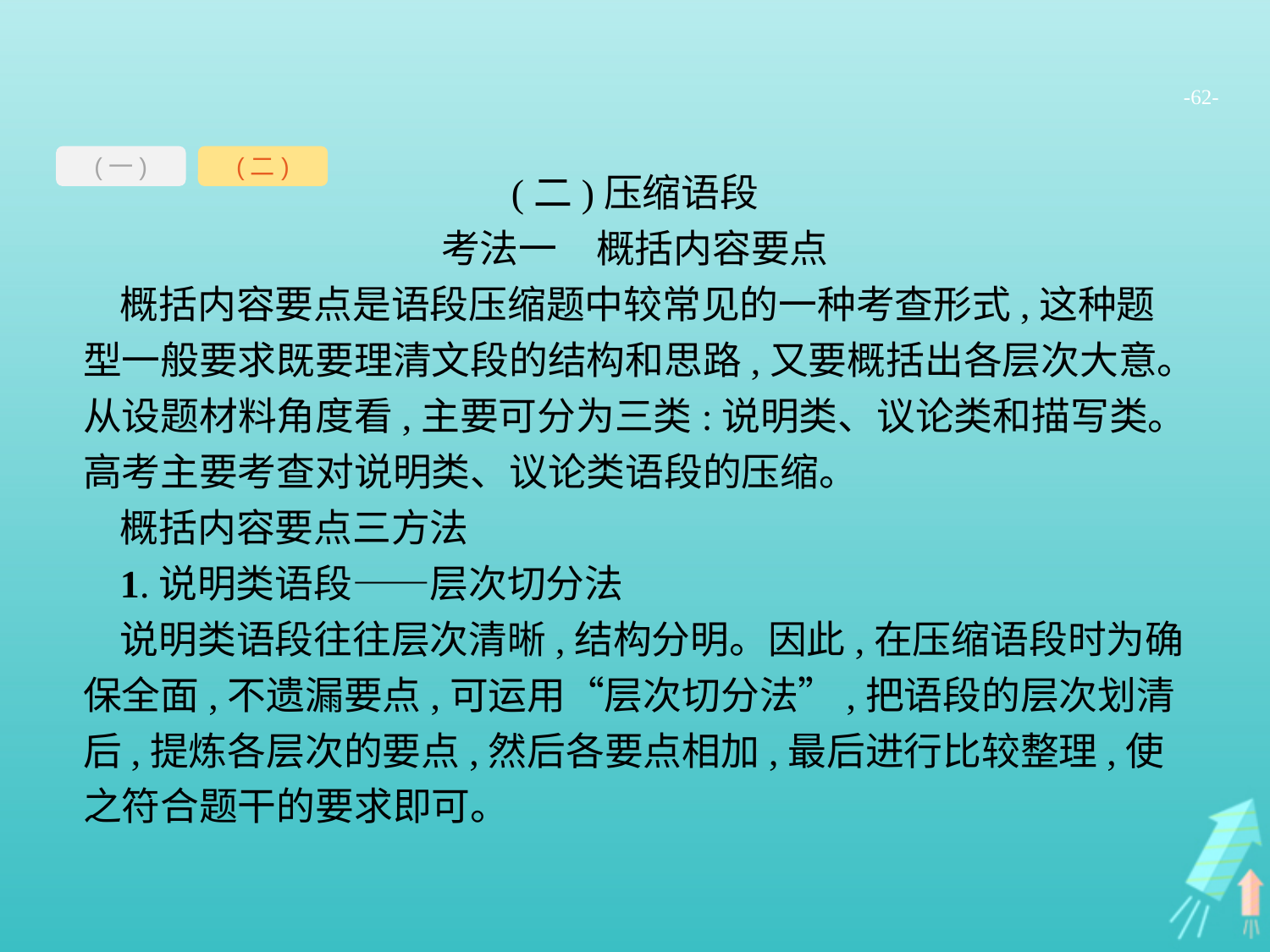

-62-
(一)
(二)
(二)压缩语段
考法一　概括内容要点
概括内容要点是语段压缩题中较常见的一种考查形式,这种题型一般要求既要理清文段的结构和思路,又要概括出各层次大意。从设题材料角度看,主要可分为三类:说明类、议论类和描写类。高考主要考查对说明类、议论类语段的压缩。
概括内容要点三方法
1.说明类语段——层次切分法
说明类语段往往层次清晰,结构分明。因此,在压缩语段时为确保全面,不遗漏要点,可运用“层次切分法”,把语段的层次划清后,提炼各层次的要点,然后各要点相加,最后进行比较整理,使之符合题干的要求即可。